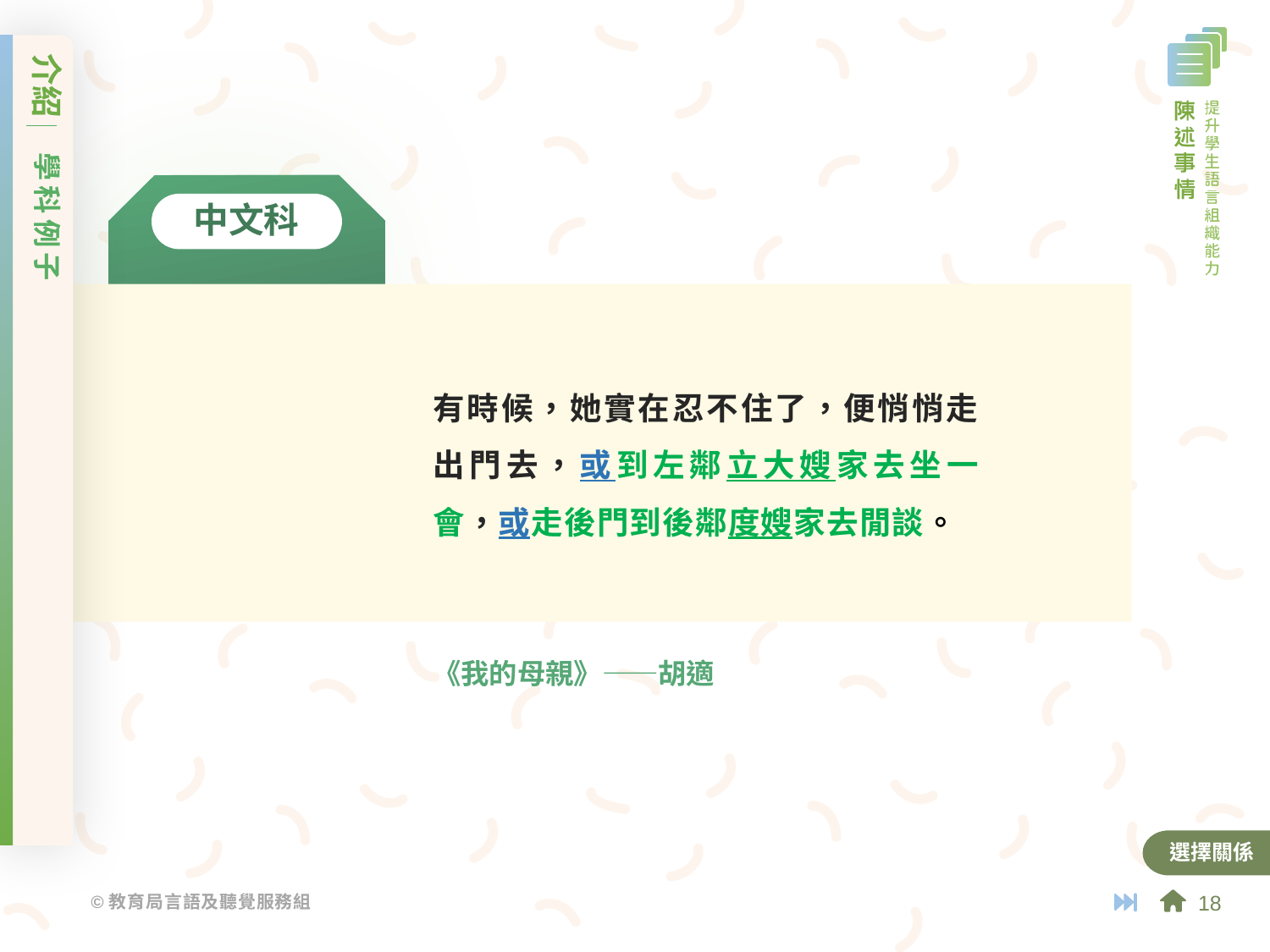

介紹
學科例子

中文科

有時候，她實在忍不住了，便悄悄走出門去，或到左鄰立大嫂家去坐一會，或走後門到後鄰度嫂家去閒談。
《我的母親》——胡適

選擇關係
18